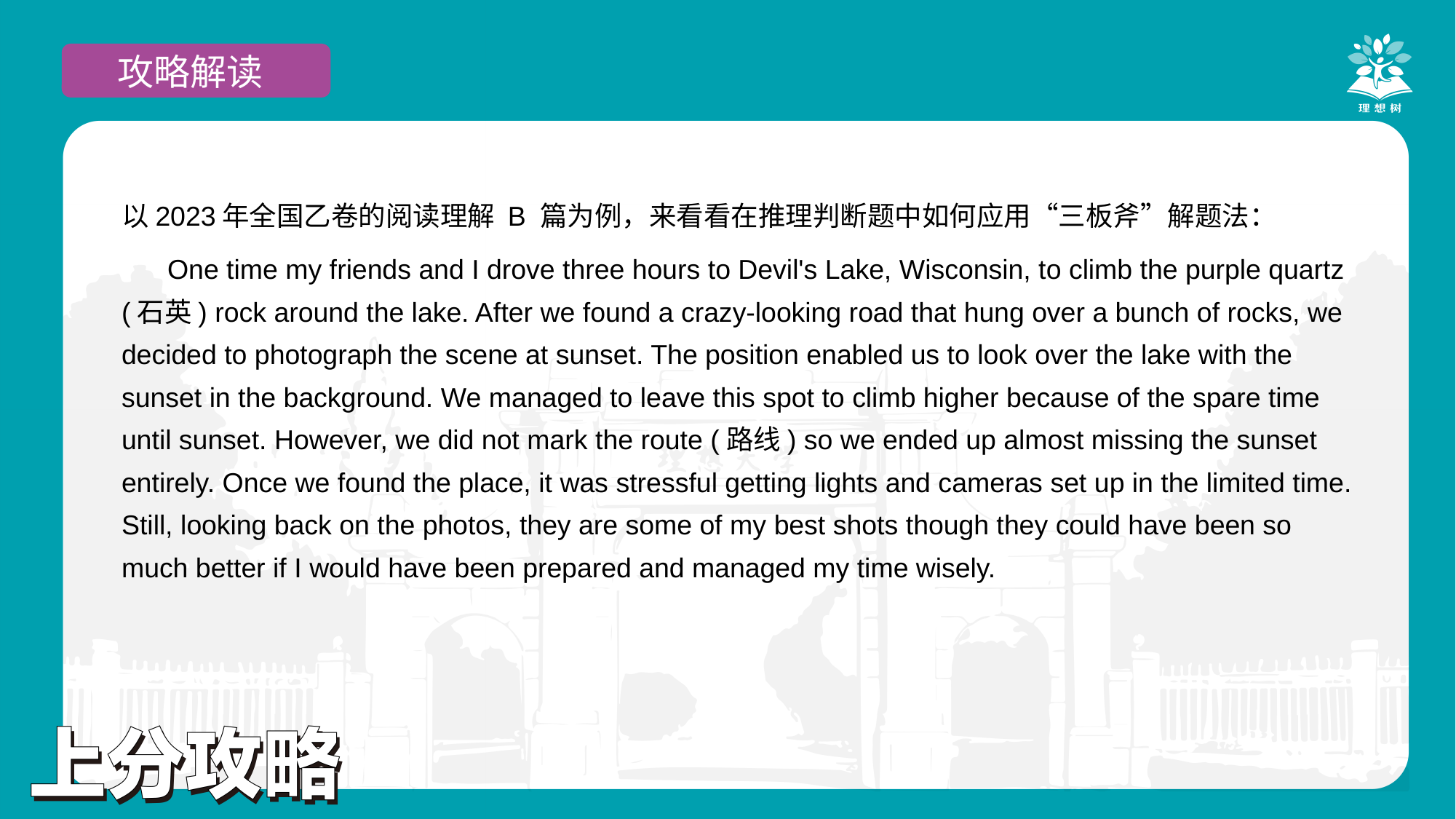

攻略解读
以2023年全国乙卷的阅读理解 B 篇为例，来看看在推理判断题中如何应用“三板斧”解题法：
      One time my friends and I drove three hours to Devil's Lake, Wisconsin, to climb the purple quartz (石英) rock around the lake. After we found a crazy-looking road that hung over a bunch of rocks, we decided to photograph the scene at sunset. The position enabled us to look over the lake with the sunset in the background. We managed to leave this spot to climb higher because of the spare time until sunset. However, we did not mark the route (路线) so we ended up almost missing the sunset entirely. Once we found the place, it was stressful getting lights and cameras set up in the limited time. Still, looking back on the photos, they are some of my best shots though they could have been so much better if I would have been prepared and managed my time wisely.